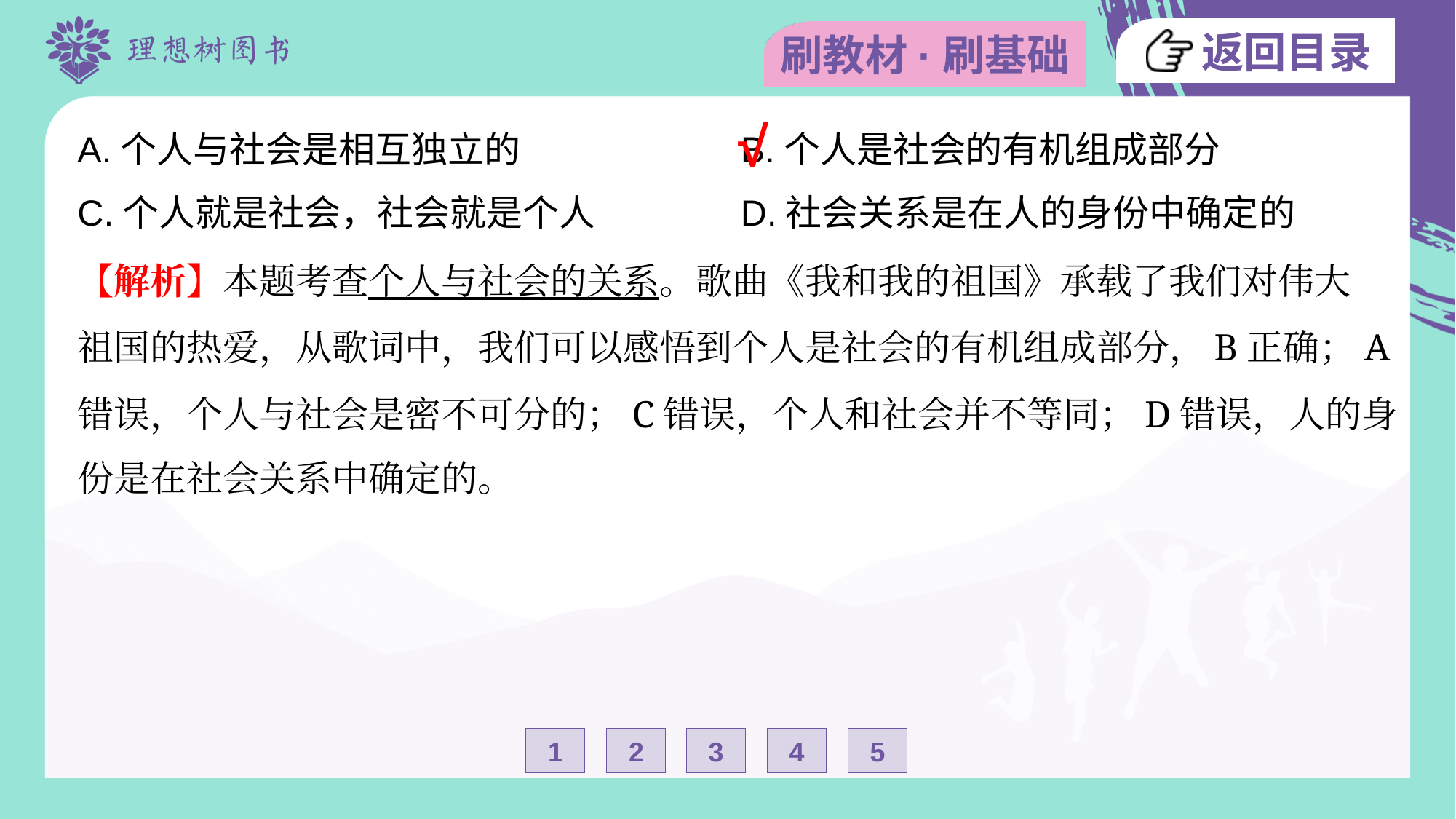

A.个人与社会是相互独立的	B.个人是社会的有机组成部分
C.个人就是社会，社会就是个人	D.社会关系是在人的身份中确定的
√
【解析】本题考查个人与社会的关系。歌曲《我和我的祖国》承载了我们对伟大
祖国的热爱，从歌词中，我们可以感悟到个人是社会的有机组成部分，B正确；A
错误，个人与社会是密不可分的；C错误，个人和社会并不等同；D错误，人的身
份是在社会关系中确定的。